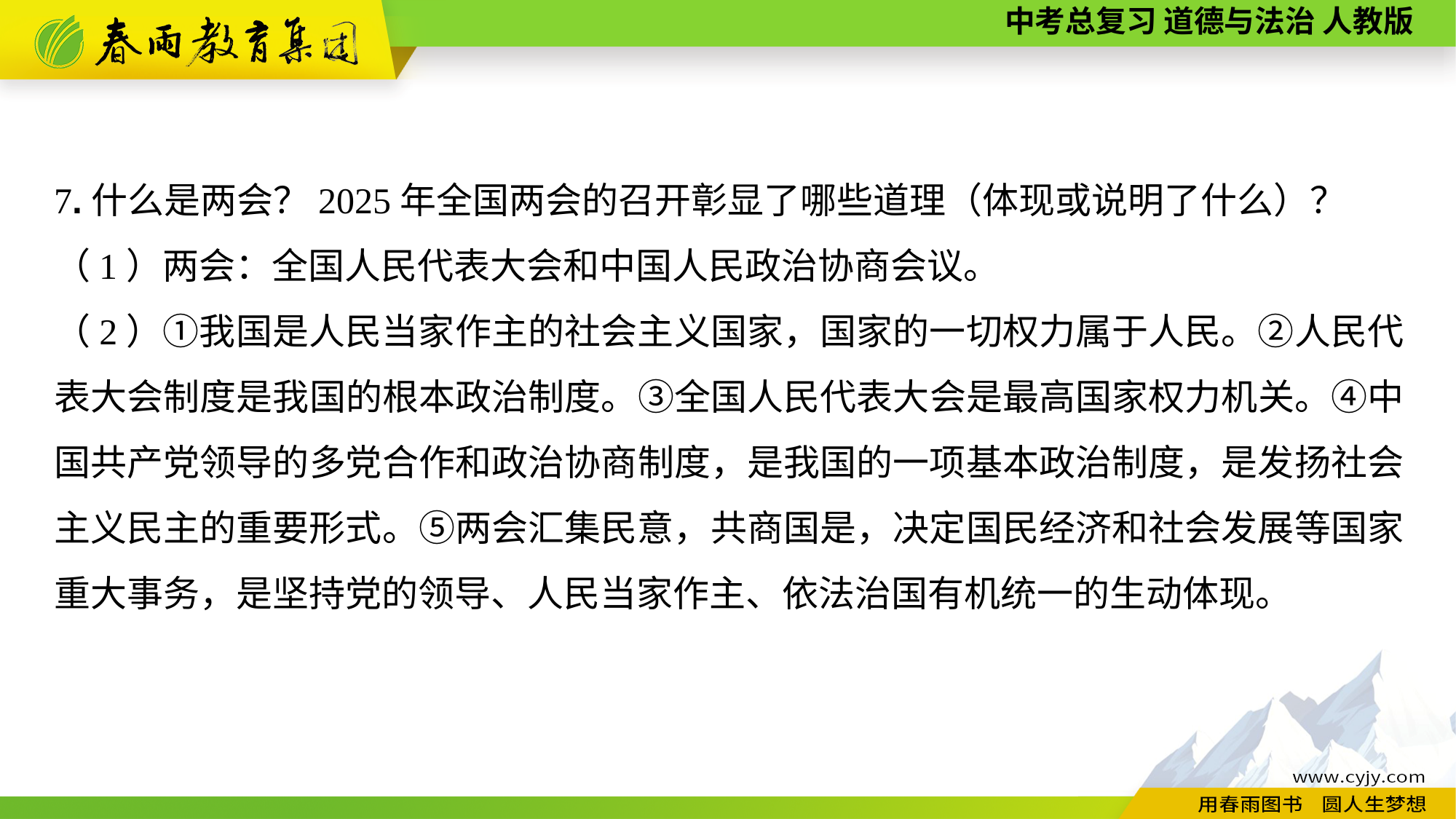

7.什么是两会？2025年全国两会的召开彰显了哪些道理（体现或说明了什么）？
（1）两会：全国人民代表大会和中国人民政治协商会议。
（2）①我国是人民当家作主的社会主义国家，国家的一切权力属于人民。②人民代表大会制度是我国的根本政治制度。③全国人民代表大会是最高国家权力机关。④中国共产党领导的多党合作和政治协商制度，是我国的一项基本政治制度，是发扬社会主义民主的重要形式。⑤两会汇集民意，共商国是，决定国民经济和社会发展等国家重大事务，是坚持党的领导、人民当家作主、依法治国有机统一的生动体现。